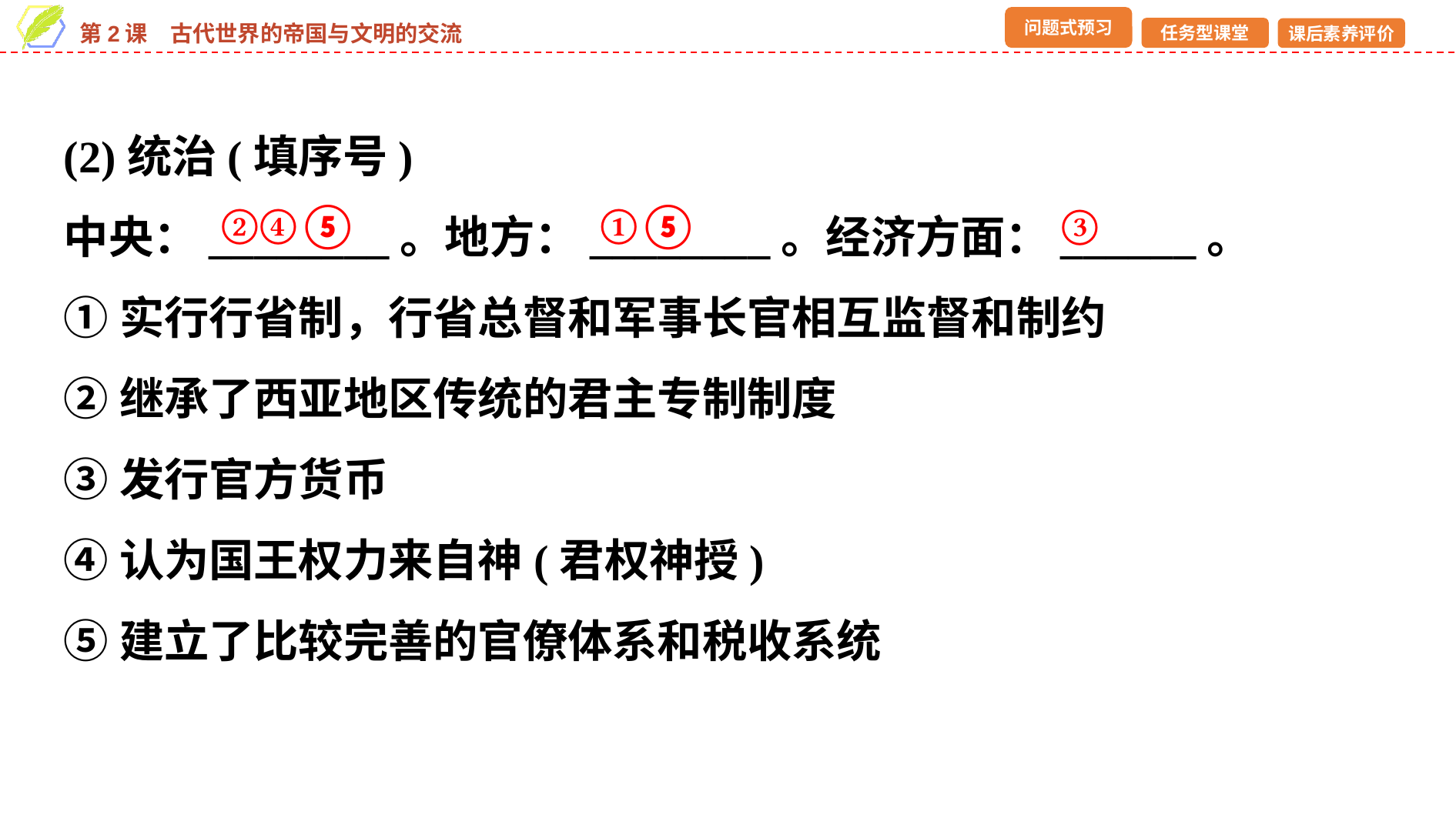

(2)统治(填序号)
中央：________。地方：________。经济方面：______。
①实行行省制，行省总督和军事长官相互监督和制约
②继承了西亚地区传统的君主专制制度
③发行官方货币
④认为国王权力来自神(君权神授)
⑤建立了比较完善的官僚体系和税收系统
②④⑤
①⑤
③